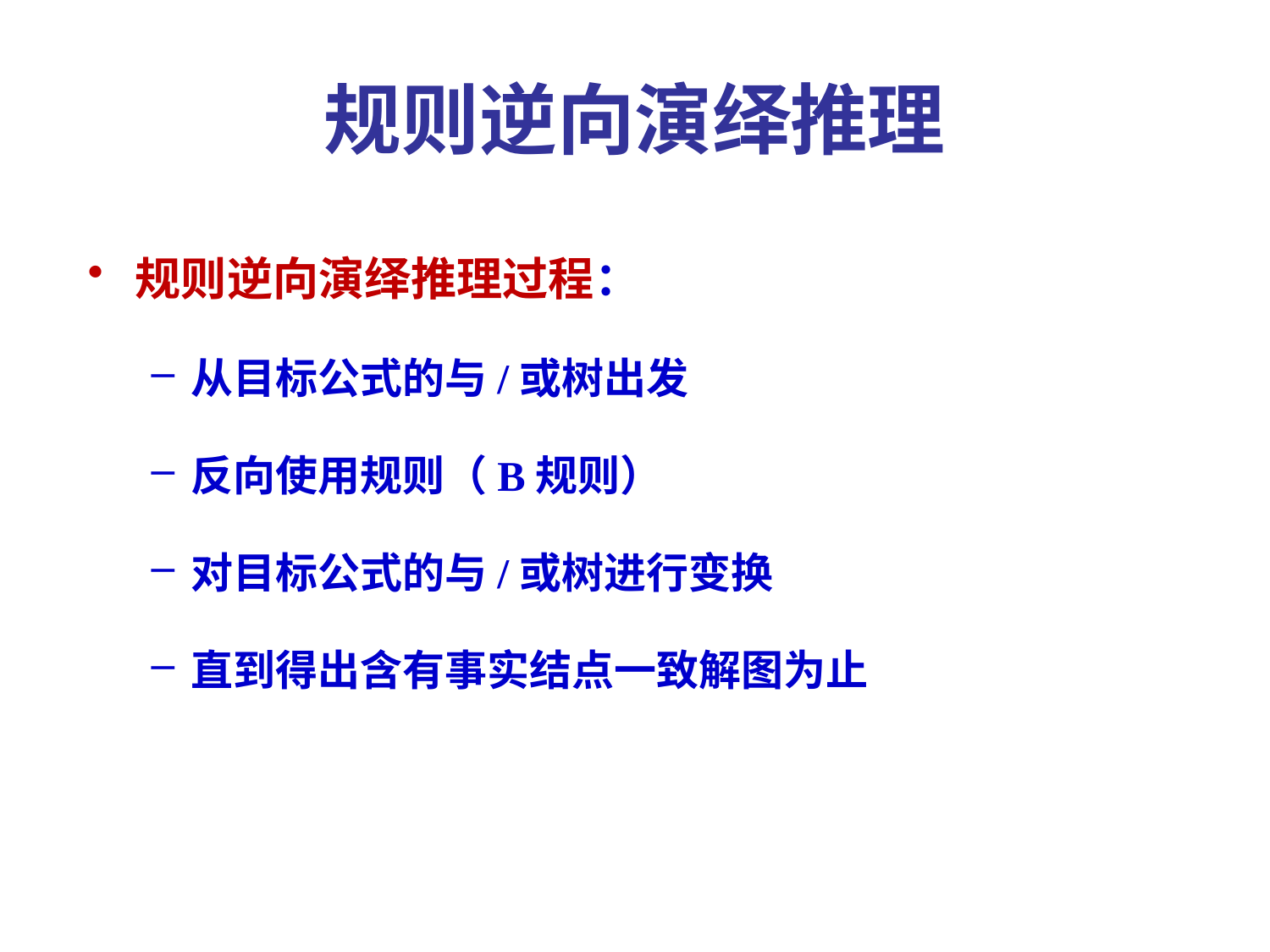

# 规则逆向演绎推理
规则逆向演绎推理过程：
从目标公式的与/或树出发
反向使用规则（B规则）
对目标公式的与/或树进行变换
直到得出含有事实结点一致解图为止